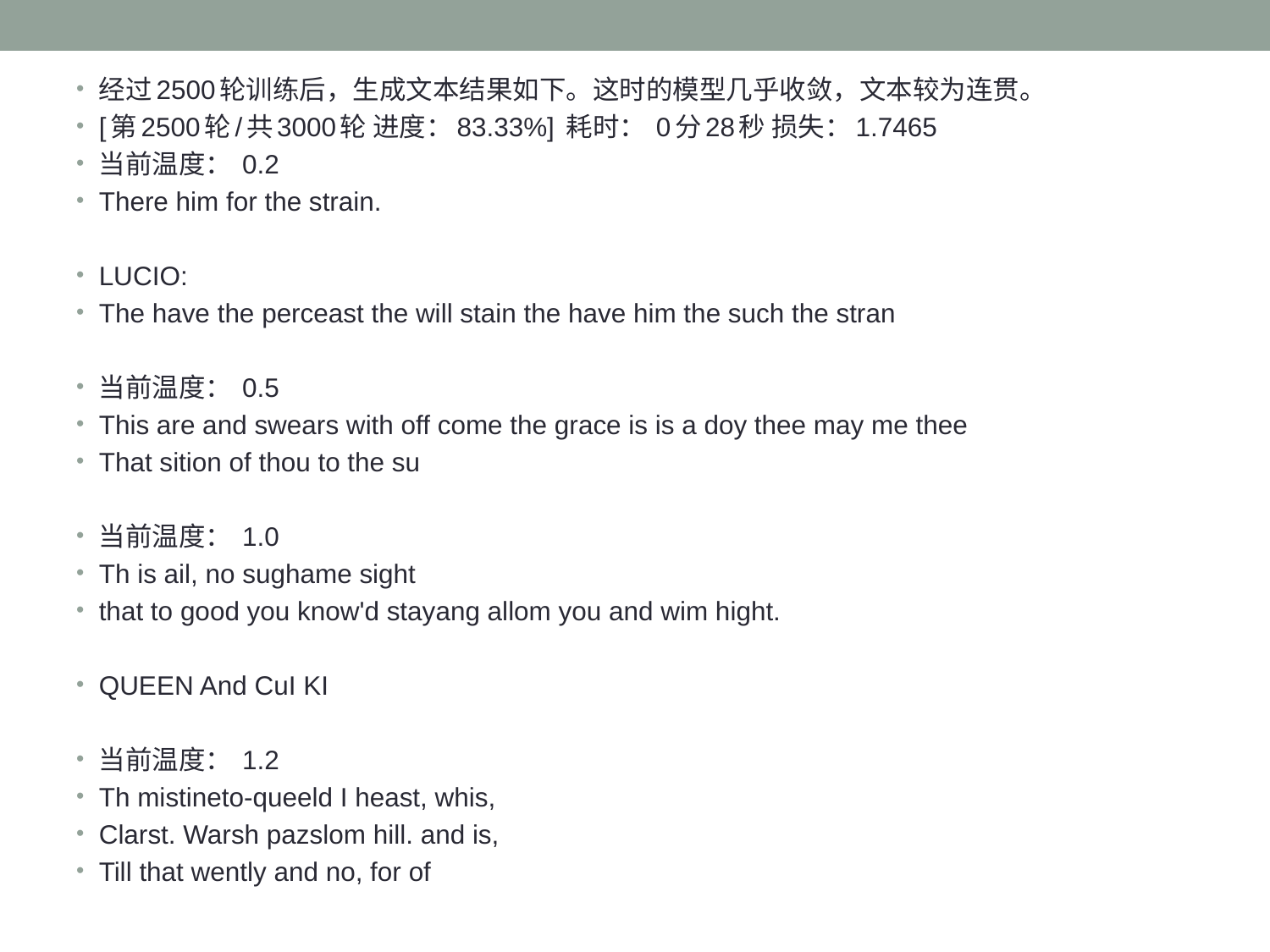

经过2500轮训练后，生成文本结果如下。这时的模型几乎收敛，文本较为连贯。
[第2500轮/共3000轮 进度：83.33%] 耗时： 0分28秒 损失：1.7465
当前温度： 0.2
There him for the strain.

LUCIO:
The have the perceast the will stain the have him the such the stran

当前温度： 0.5
This are and swears with off come the grace is is a doy thee may me thee
That sition of thou to the su

当前温度： 1.0
Th is ail, no sughame sight
that to good you know'd stayang allom you and wim hight.

QUEEN And CuI KI

当前温度： 1.2
Th mistineto-queeld I heast, whis,
Clarst. Warsh pazslom hill. and is,
Till that wently and no, for of